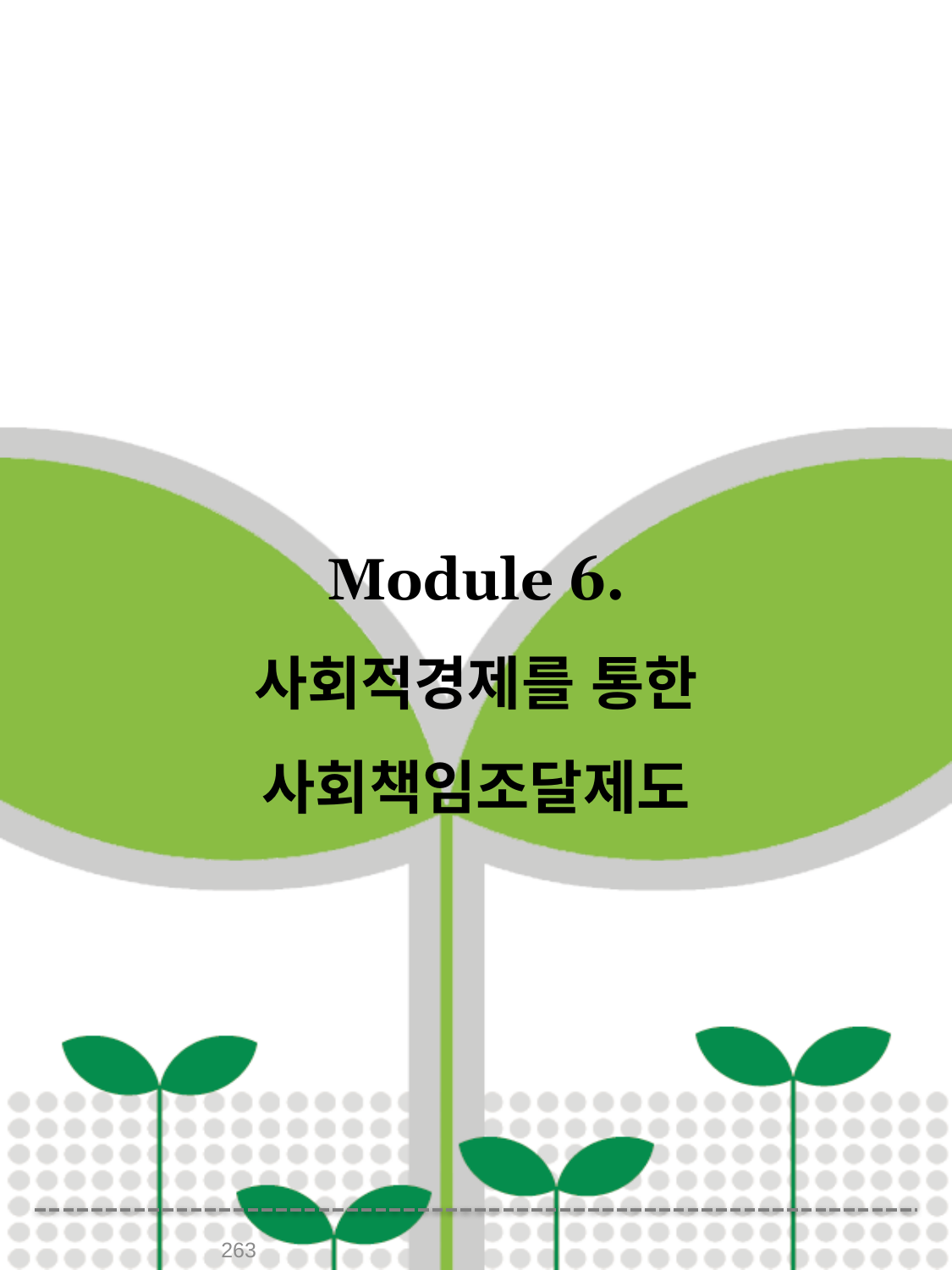

# Module 6. 사회적경제를 통한 사회책임조달제도
263